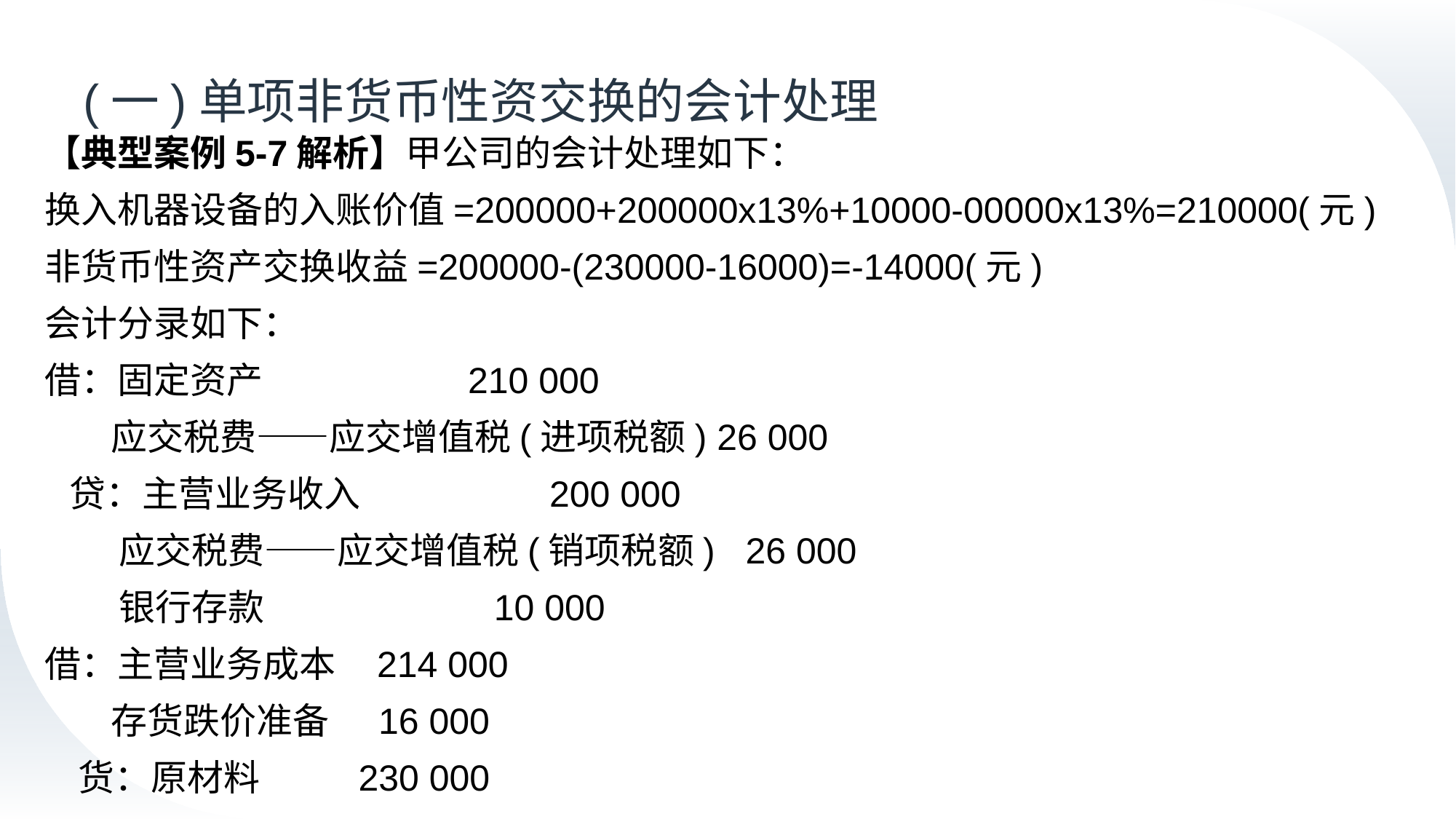

# (一)单项非货币性资交换的会计处理
【典型案例5-7解析】甲公司的会计处理如下：
换入机器设备的入账价值=200000+200000x13%+10000-00000x13%=210000(元)
非货币性资产交换收益=200000-(230000-16000)=-14000(元)
会计分录如下：
借：固定资产                        210 000
       应交税费——应交增值税(进项税额) 26 000
  贷：主营业务收入                      200 000
        应交税费——应交增值税(销项税额)   26 000
        银行存款                           10 000
借：主营业务成本    214 000
       存货跌价准备     16 000
   货：原材料           230 000